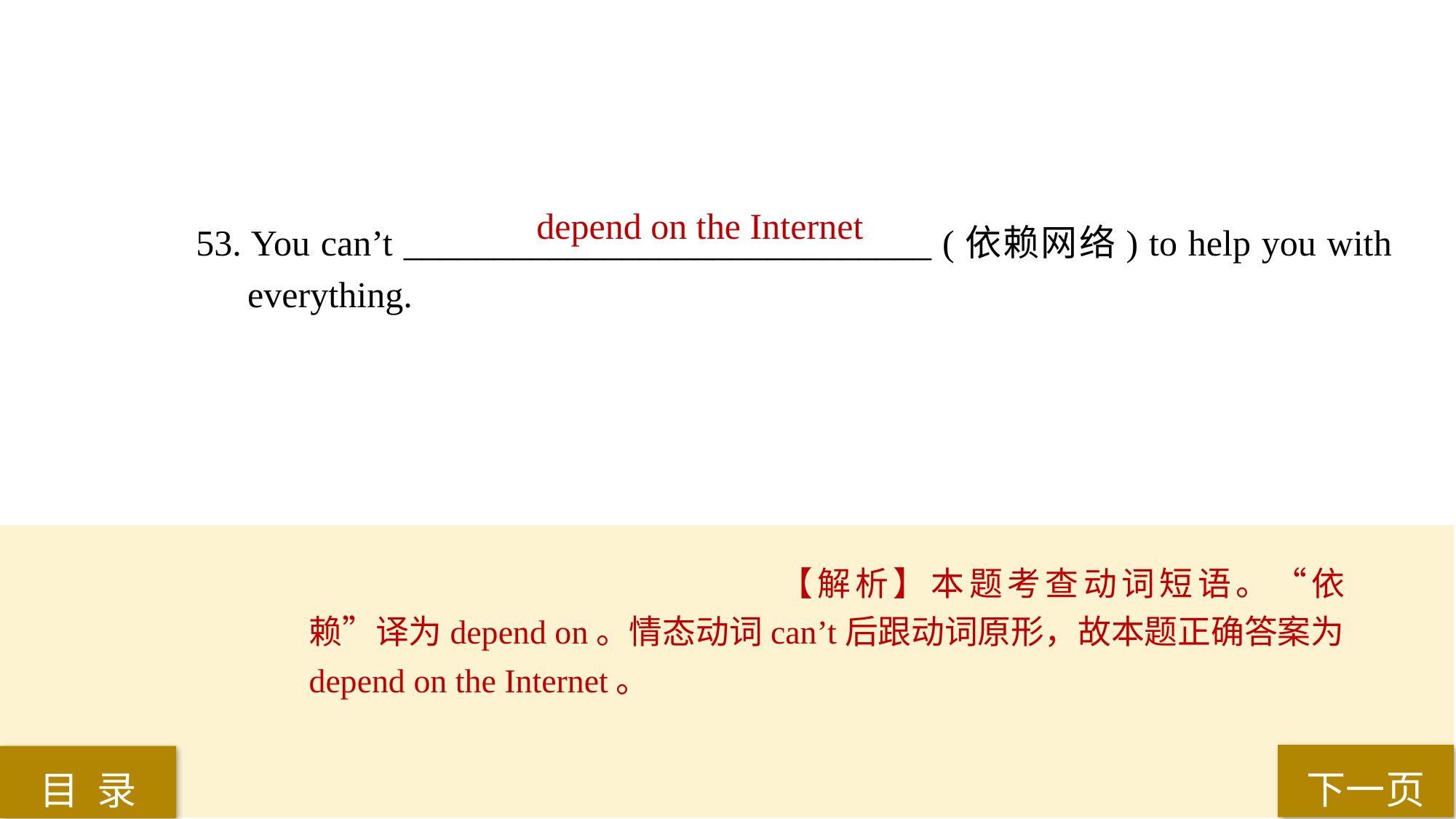

depend on the Internet
53. You can’t _____________________________ (依赖网络) to help you with everything.
【解析】本题考查动词短语。“依赖”译为depend on。情态动词can’t后跟动词原形，故本题正确答案为depend on the Internet。